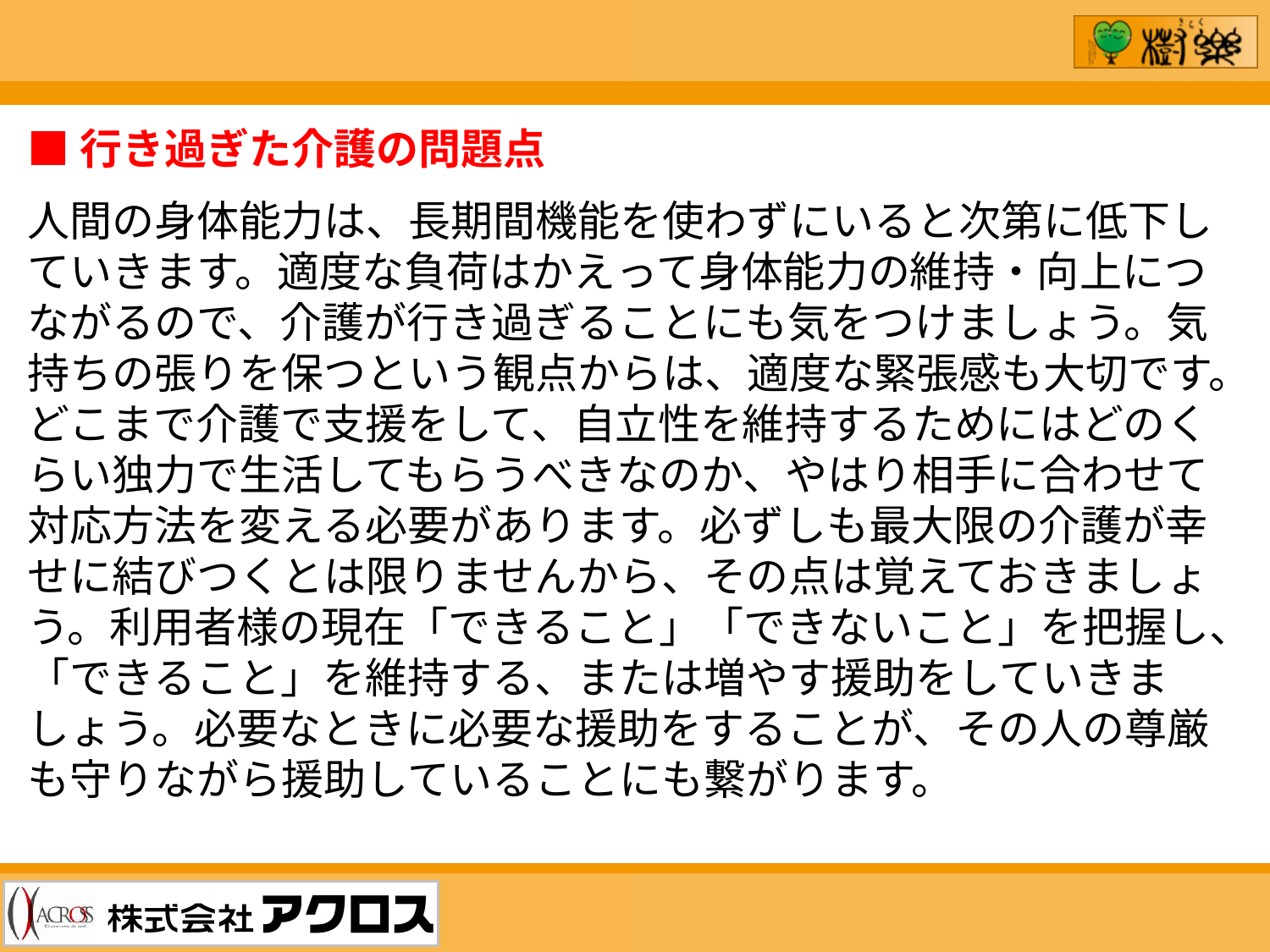

■行き過ぎた介護の問題点

人間の身体能力は、長期間機能を使わずにいると次第に低下していきます。適度な負荷はかえって身体能力の維持・向上につながるので、介護が行き過ぎることにも気をつけましょう。気持ちの張りを保つという観点からは、適度な緊張感も大切です。どこまで介護で支援をして、自立性を維持するためにはどのくらい独力で生活してもらうべきなのか、やはり相手に合わせて対応方法を変える必要があります。必ずしも最大限の介護が幸せに結びつくとは限りませんから、その点は覚えておきましょう。利用者様の現在「できること」「できないこと」を把握し、「できること」を維持する、または増やす援助をしていきましょう。必要なときに必要な援助をすることが、その人の尊厳も守りながら援助していることにも繋がります。